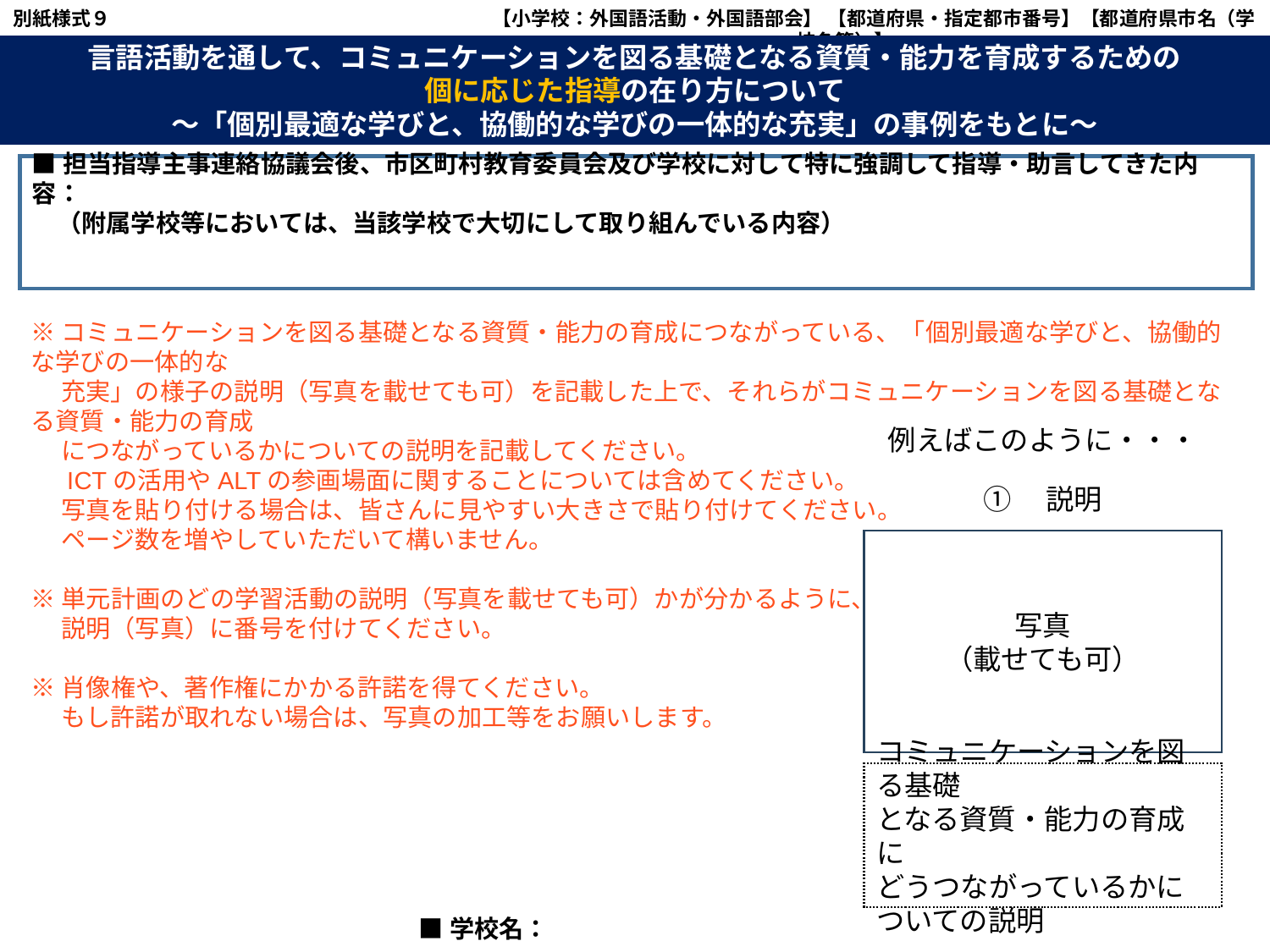

別紙様式９
　　　【小学校：外国語活動・外国語部会】 【都道府県・指定都市番号】【都道府県市名（学校名等）】
【】については、関係する都道府県市（学校）に応じ修正すること。
言語活動を通して、コミュニケーションを図る基礎となる資質・能力を育成するための
個に応じた指導の在り方について
～「個別最適な学びと、協働的な学びの一体的な充実」の事例をもとに～
■担当指導主事連絡協議会後、市区町村教育委員会及び学校に対して特に強調して指導・助言してきた内容：
　（附属学校等においては、当該学校で大切にして取り組んでいる内容）

※コミュニケーションを図る基礎となる資質・能力の育成につながっている、「個別最適な学びと、協働的な学びの一体的な
　 充実」の様子の説明（写真を載せても可）を記載した上で、それらがコミュニケーションを図る基礎となる資質・能力の育成
　 につながっているかについての説明を記載してください。
　 ICTの活用やALTの参画場面に関することについては含めてください。
　 写真を貼り付ける場合は、皆さんに見やすい大きさで貼り付けてください。
　 ページ数を増やしていただいて構いません。

※単元計画のどの学習活動の説明（写真を載せても可）かが分かるように、
　 説明（写真）に番号を付けてください。

※肖像権や、著作権にかかる許諾を得てください。
　 もし許諾が取れない場合は、写真の加工等をお願いします。
例えばこのように・・・
①　説明
写真
（載せても可）
コミュニケーションを図る基礎
となる資質・能力の育成に
どうつながっているかについての説明
■学校名：